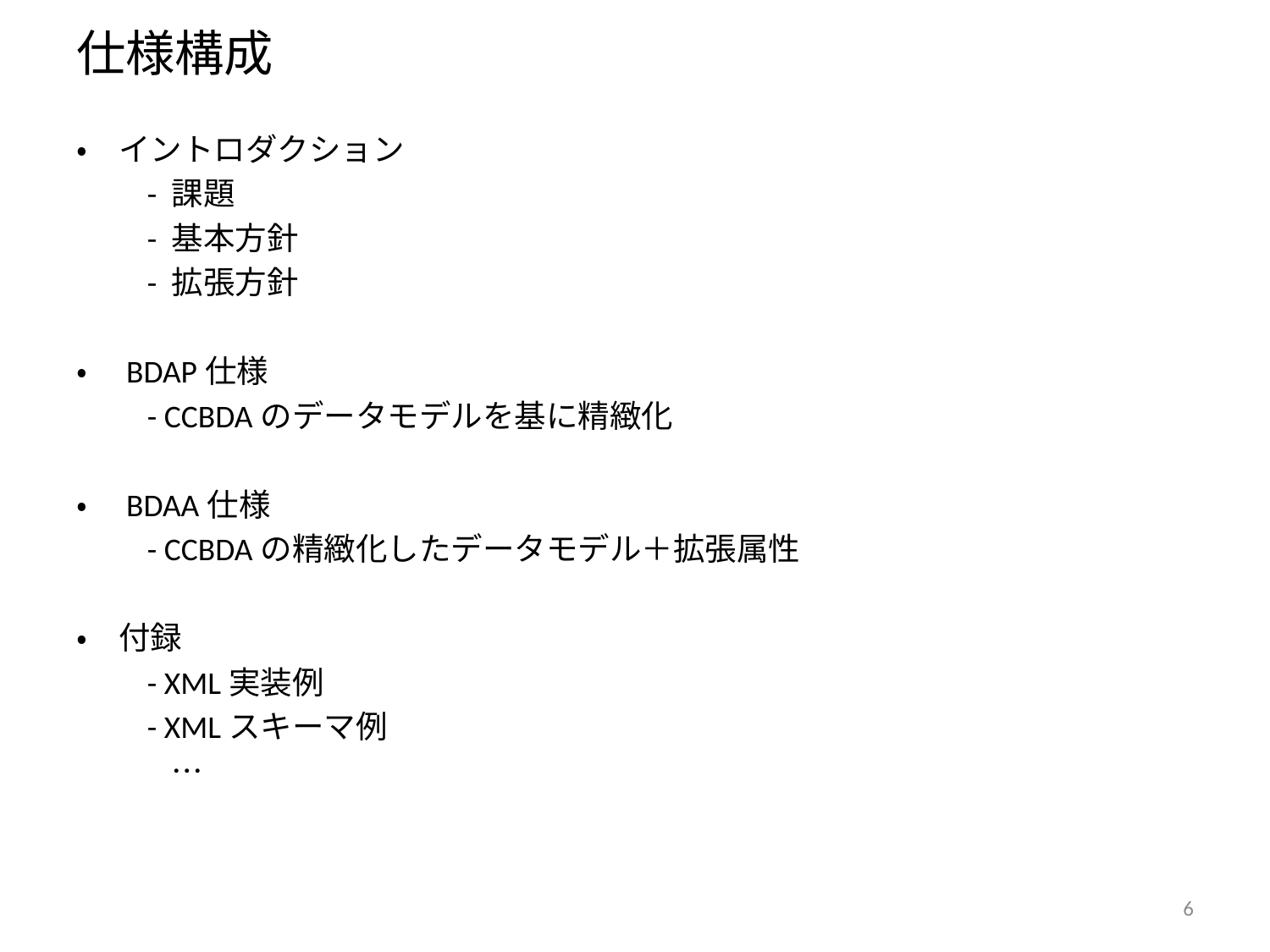

# 仕様構成
・　イントロダクション
　　- 課題
　　- 基本方針
　　- 拡張方針

・　BDAP仕様
　　- CCBDAのデータモデルを基に精緻化

・　BDAA仕様
　　- CCBDAの精緻化したデータモデル＋拡張属性

・　付録
　　- XML実装例
　　- XMLスキーマ例
　　　…
6